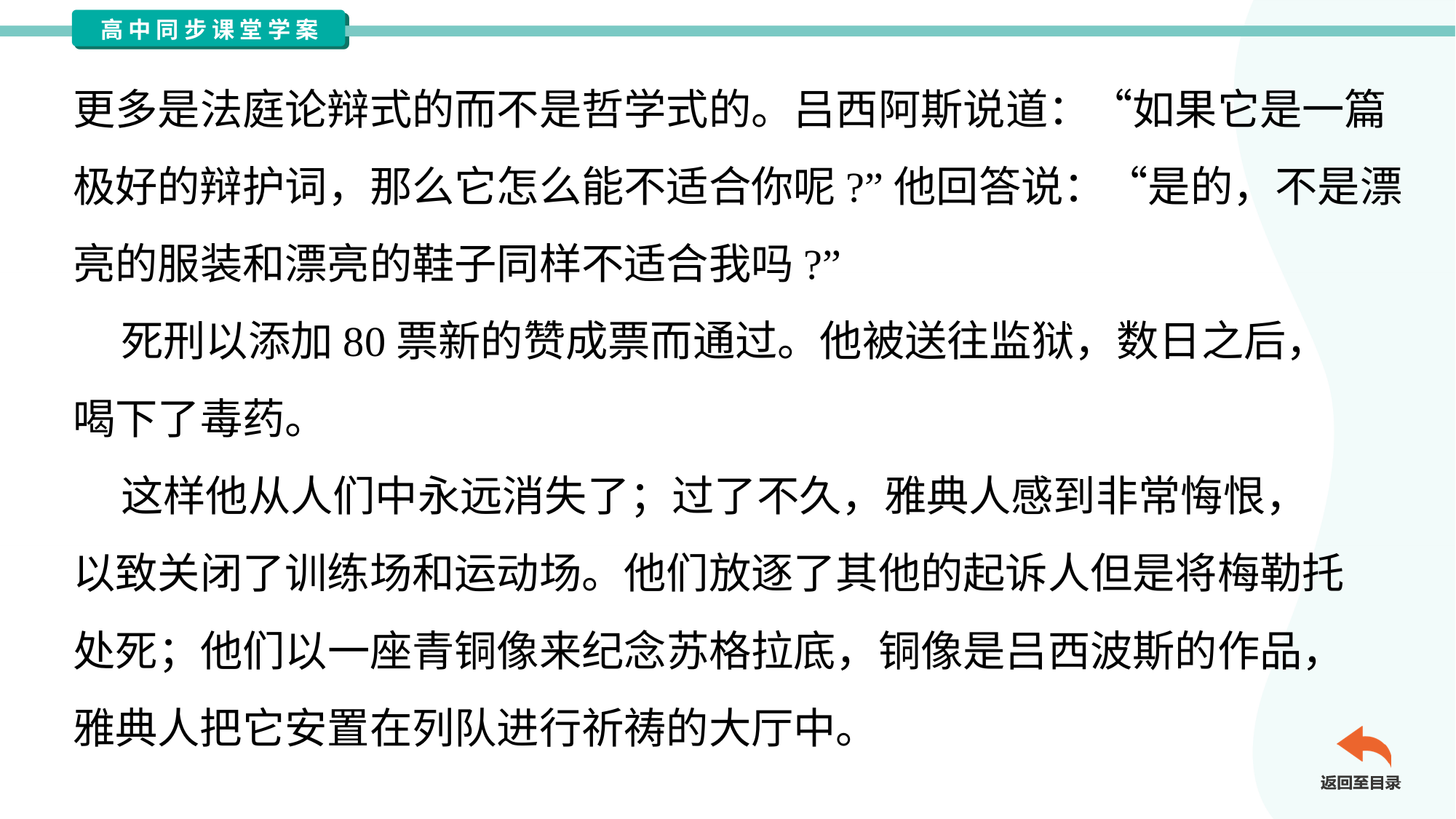

更多是法庭论辩式的而不是哲学式的。吕西阿斯说道：“如果它是一篇
极好的辩护词，那么它怎么能不适合你呢?”他回答说：“是的，不是漂
亮的服装和漂亮的鞋子同样不适合我吗?”
    死刑以添加80票新的赞成票而通过。他被送往监狱，数日之后，
喝下了毒药。
    这样他从人们中永远消失了；过了不久，雅典人感到非常悔恨，
以致关闭了训练场和运动场。他们放逐了其他的起诉人但是将梅勒托
处死；他们以一座青铜像来纪念苏格拉底，铜像是吕西波斯的作品，
雅典人把它安置在列队进行祈祷的大厅中。